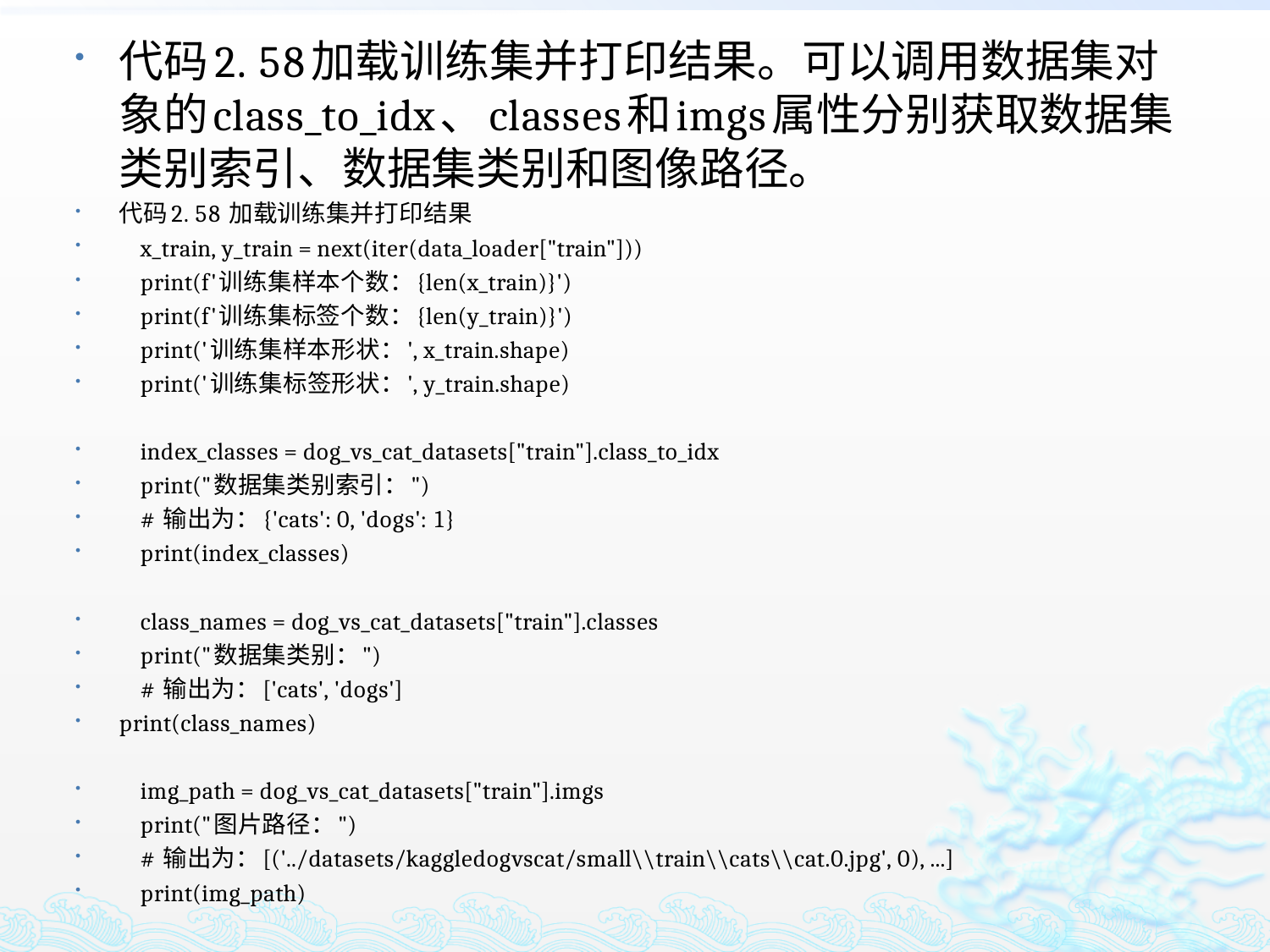

代码2. 58加载训练集并打印结果。可以调用数据集对象的class_to_idx、classes和imgs属性分别获取数据集类别索引、数据集类别和图像路径。
代码2. 58 加载训练集并打印结果
    x_train, y_train = next(iter(data_loader["train"]))
    print(f'训练集样本个数：{len(x_train)}')
    print(f'训练集标签个数：{len(y_train)}')
    print('训练集样本形状：', x_train.shape)
    print('训练集标签形状：', y_train.shape)

    index_classes = dog_vs_cat_datasets["train"].class_to_idx
    print("数据集类别索引：")
    # 输出为：{'cats': 0, 'dogs': 1}
    print(index_classes)

    class_names = dog_vs_cat_datasets["train"].classes
    print("数据集类别：")
    # 输出为：['cats', 'dogs']
print(class_names)

    img_path = dog_vs_cat_datasets["train"].imgs
    print("图片路径：")
    # 输出为：[('../datasets/kaggledogvscat/small\\train\\cats\\cat.0.jpg', 0), ...]
    print(img_path)